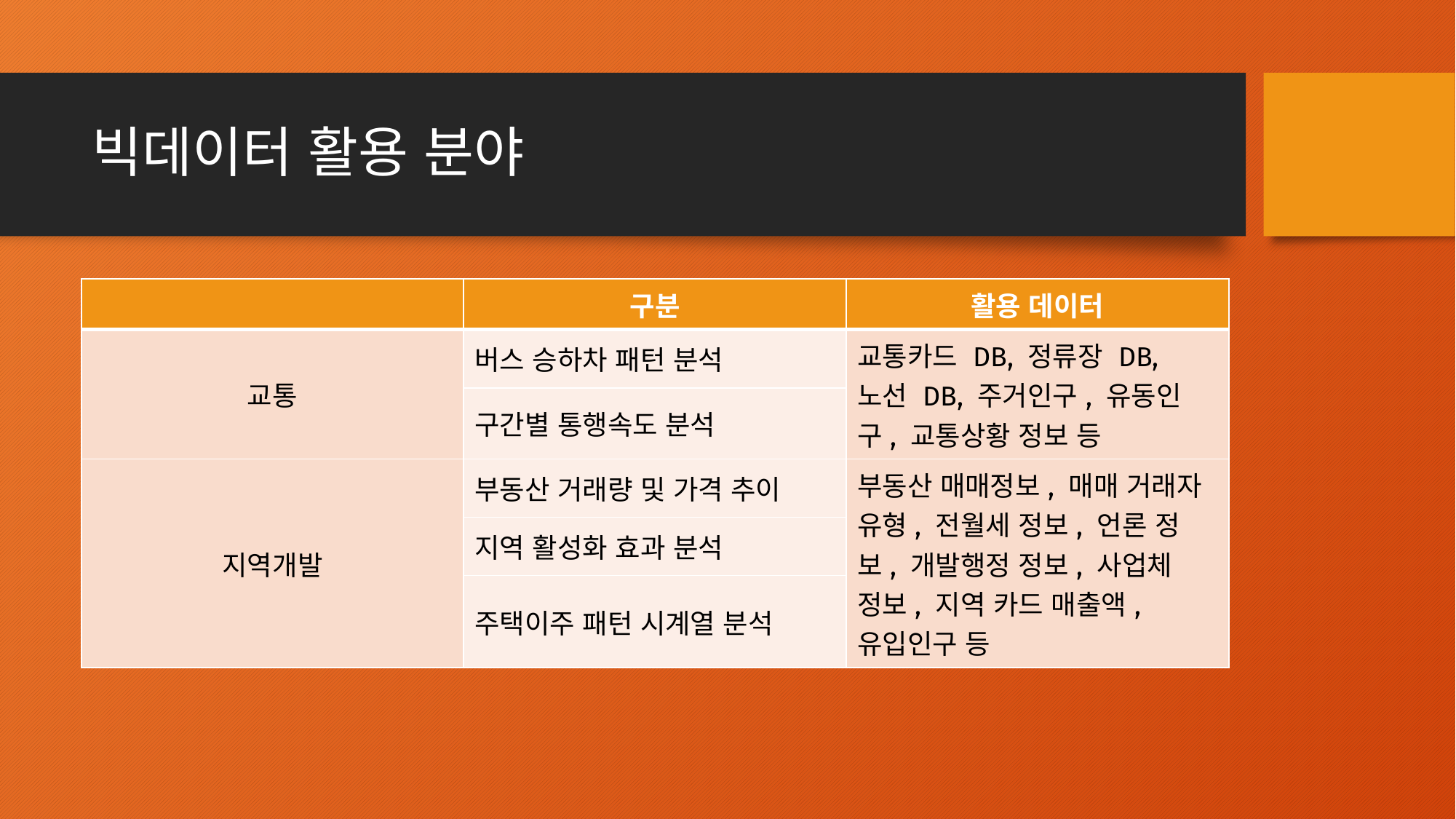

# 빅데이터 활용 분야
|  | 구분 | 활용 데이터 |
| --- | --- | --- |
| 교통 | 버스 승하차 패턴 분석 | 교통카드 DB, 정류장 DB, 노선 DB, 주거인구, 유동인구, 교통상황 정보 등 |
|  | 구간별 통행속도 분석 |  |
| 지역개발 | 부동산 거래량 및 가격 추이 | 부동산 매매정보, 매매 거래자 유형, 전월세 정보, 언론 정보, 개발행정 정보, 사업체 정보, 지역 카드 매출액, 유입인구 등 |
|  | 지역 활성화 효과 분석 |  |
|  | 주택이주 패턴 시계열 분석 |  |